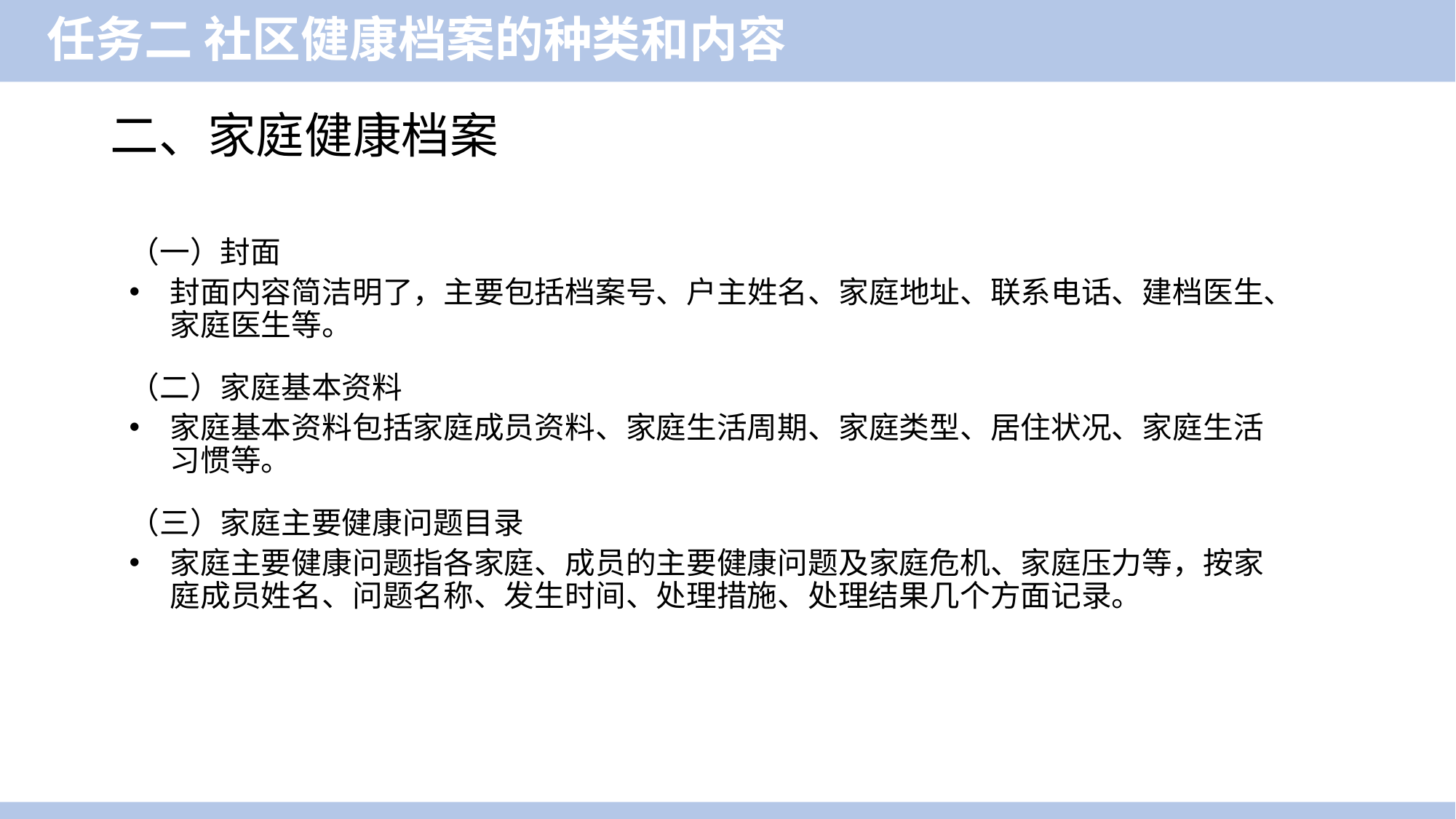

任务二 社区健康档案的种类和内容
二、家庭健康档案
（一）封面
封面内容简洁明了，主要包括档案号、户主姓名、家庭地址、联系电话、建档医生、家庭医生等。
（二）家庭基本资料
家庭基本资料包括家庭成员资料、家庭生活周期、家庭类型、居住状况、家庭生活习惯等。
（三）家庭主要健康问题目录
家庭主要健康问题指各家庭、成员的主要健康问题及家庭危机、家庭压力等，按家庭成员姓名、问题名称、发生时间、处理措施、处理结果几个方面记录。